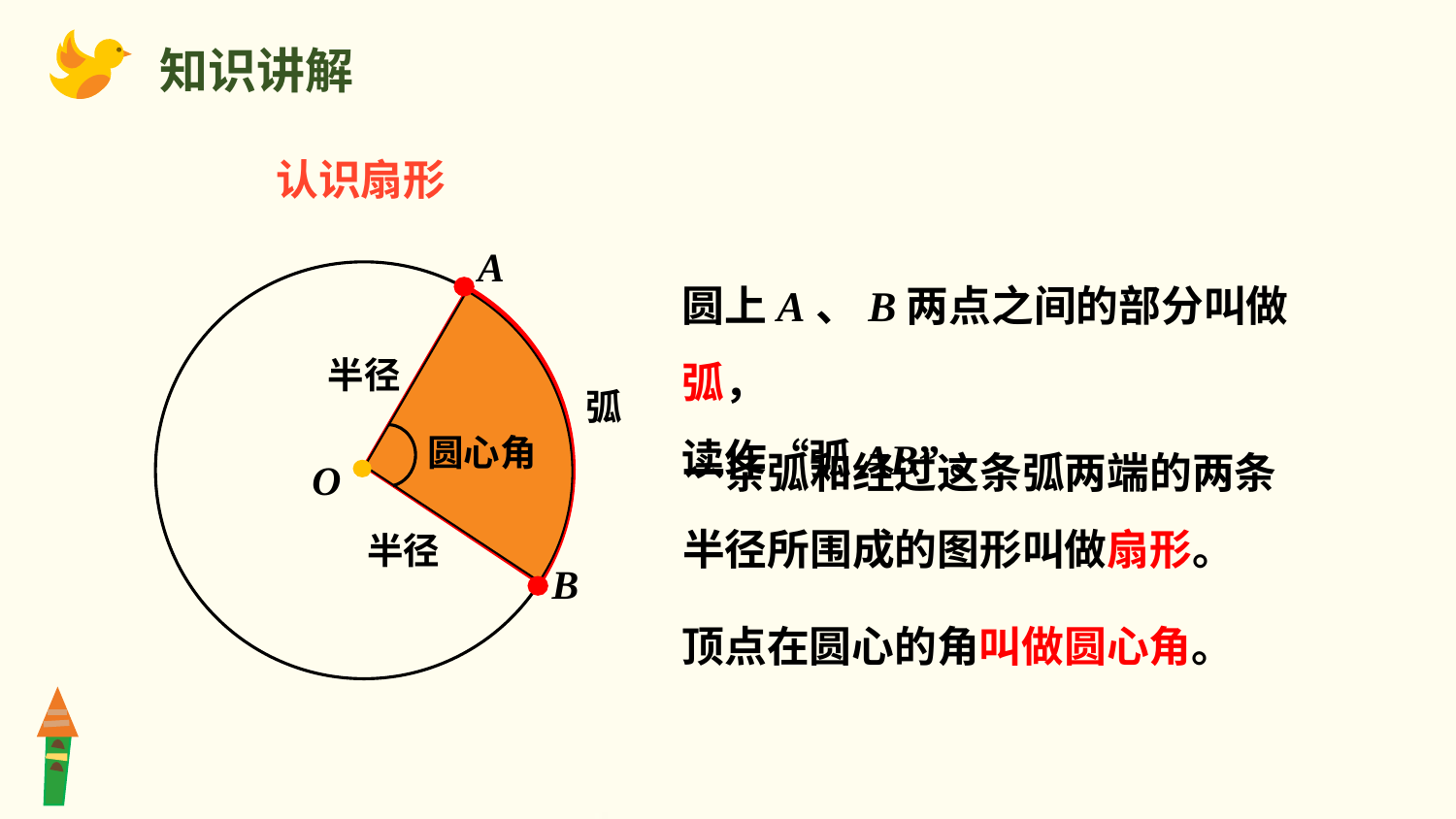

知识讲解
认识扇形

A
圆上A、B两点之间的部分叫做弧，
读作“弧AB”。

半径
弧
一条弧和经过这条弧两端的两条半径所围成的图形叫做扇形。
圆心角

O

半径
B

顶点在圆心的角叫做圆心角。